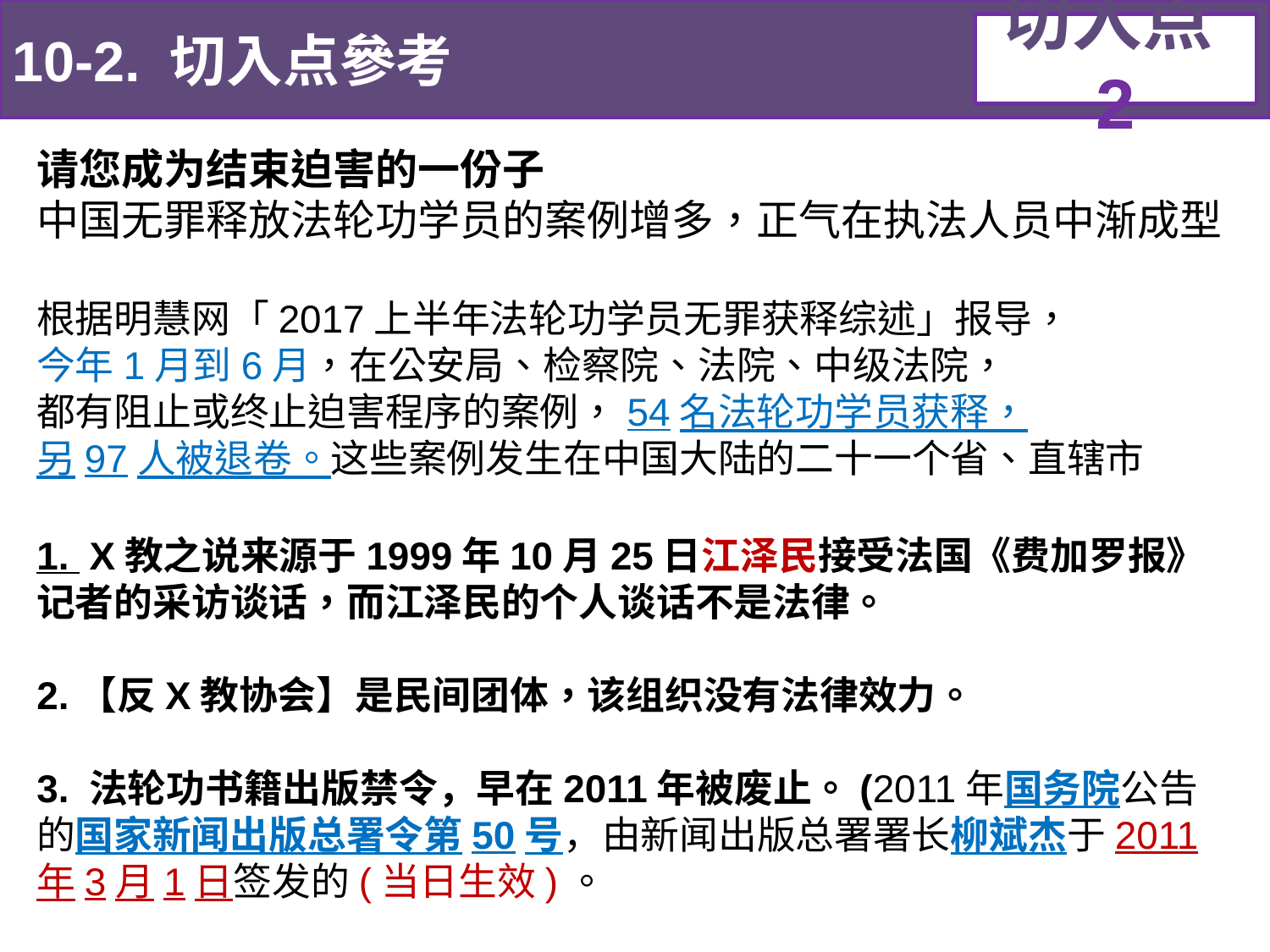

10-2. 切入点參考
切入点2
请您成为结束迫害的一份子
中国无罪释放法轮功学员的案例增多，正气在执法人员中渐成型

根据明慧网「2017上半年法轮功学员无罪获释综述」报导，
今年1月到6月，在公安局、检察院、法院、中级法院，
都有阻止或终止迫害程序的案例，54名法轮功学员获释，
另97人被退卷。这些案例发生在中国大陆的二十一个省、直辖市

1.  X教之说来源于1999年10月25日江泽民接受法国《费加罗报》记者的采访谈话，而江泽民的个人谈话不是法律。

2.【反X教协会】是民间团体，该组织没有法律效力。

3. 法轮功书籍出版禁令，早在2011年被废止。(2011年国务院公告的国家新闻出版总署令第50号，由新闻出版总署署长柳斌杰于2011年3月1日签发的(当日生效)。